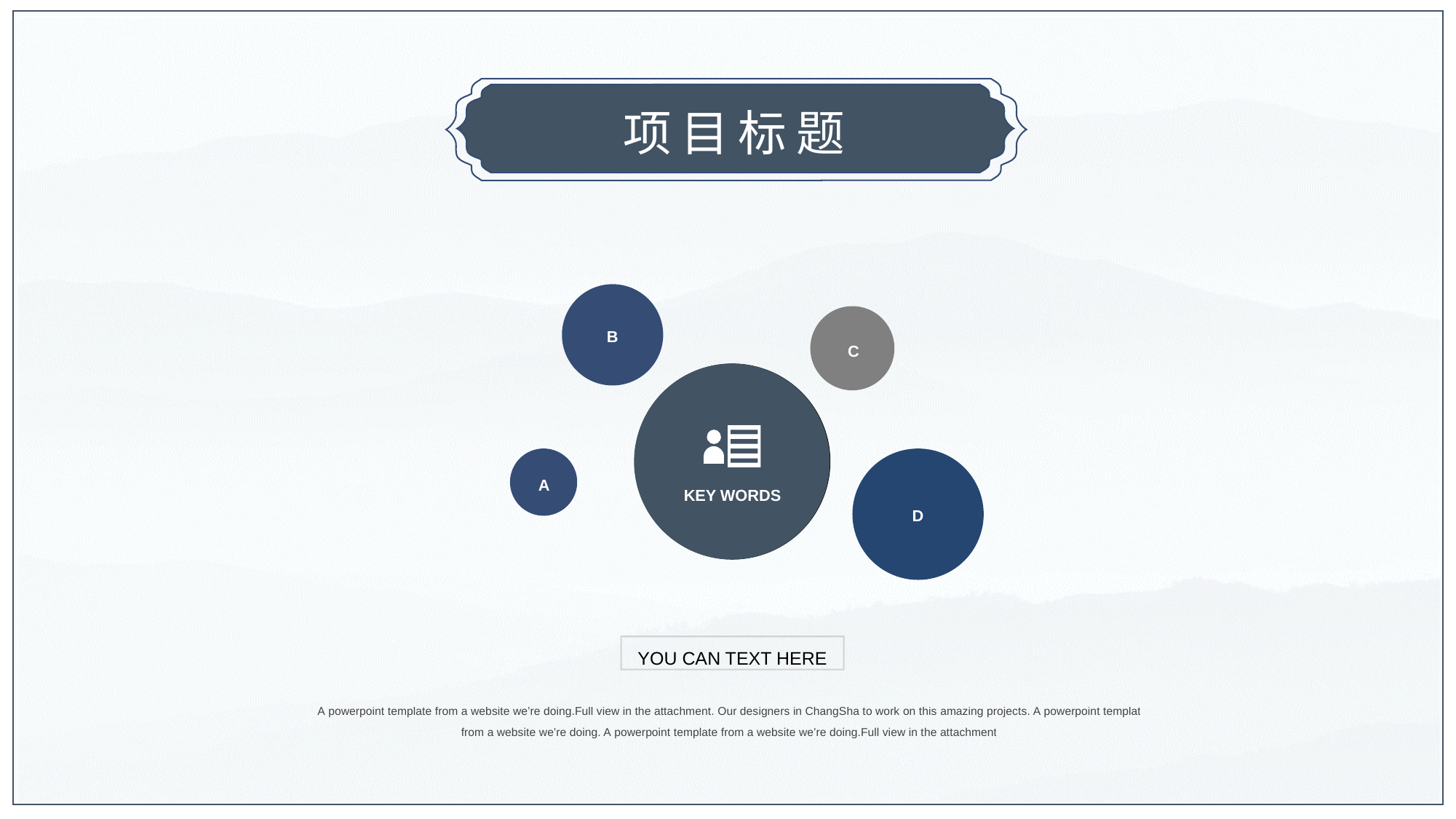

项目标题

B

C

A

D
KEY WORDS

YOU CAN TEXT HERE

A powerpoint template from a website we’re doing.Full view in the attachment. Our designers in ChangSha to work on this amazing projects. A powerpoint template from a website we’re doing. A powerpoint template from a website we’re doing.Full view in the attachment.